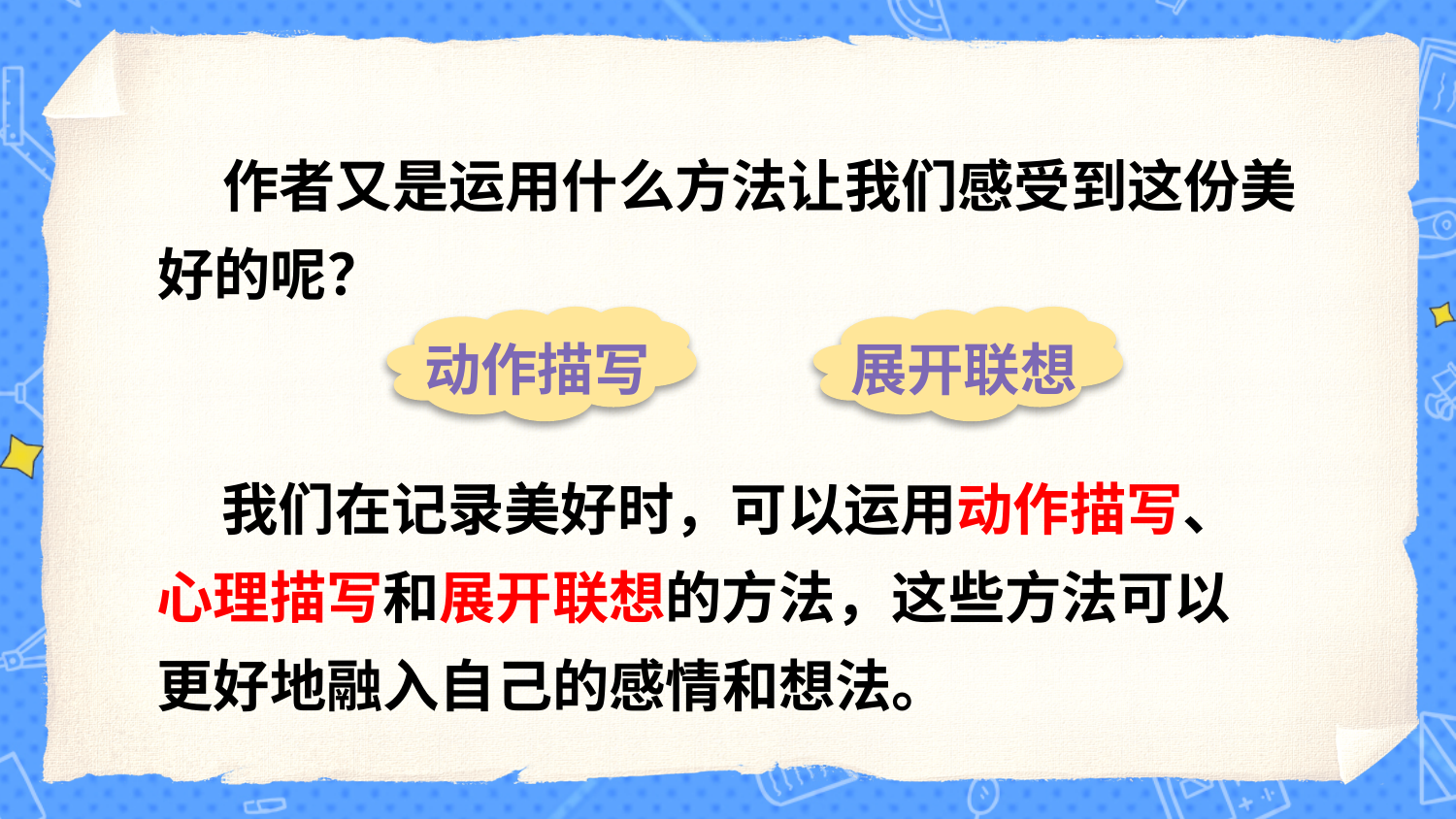

作者又是运用什么方法让我们感受到这份美好的呢？

动作描写

展开联想
    我们在记录美好时，可以运用动作描写、心理描写和展开联想的方法，这些方法可以更好地融入自己的感情和想法。